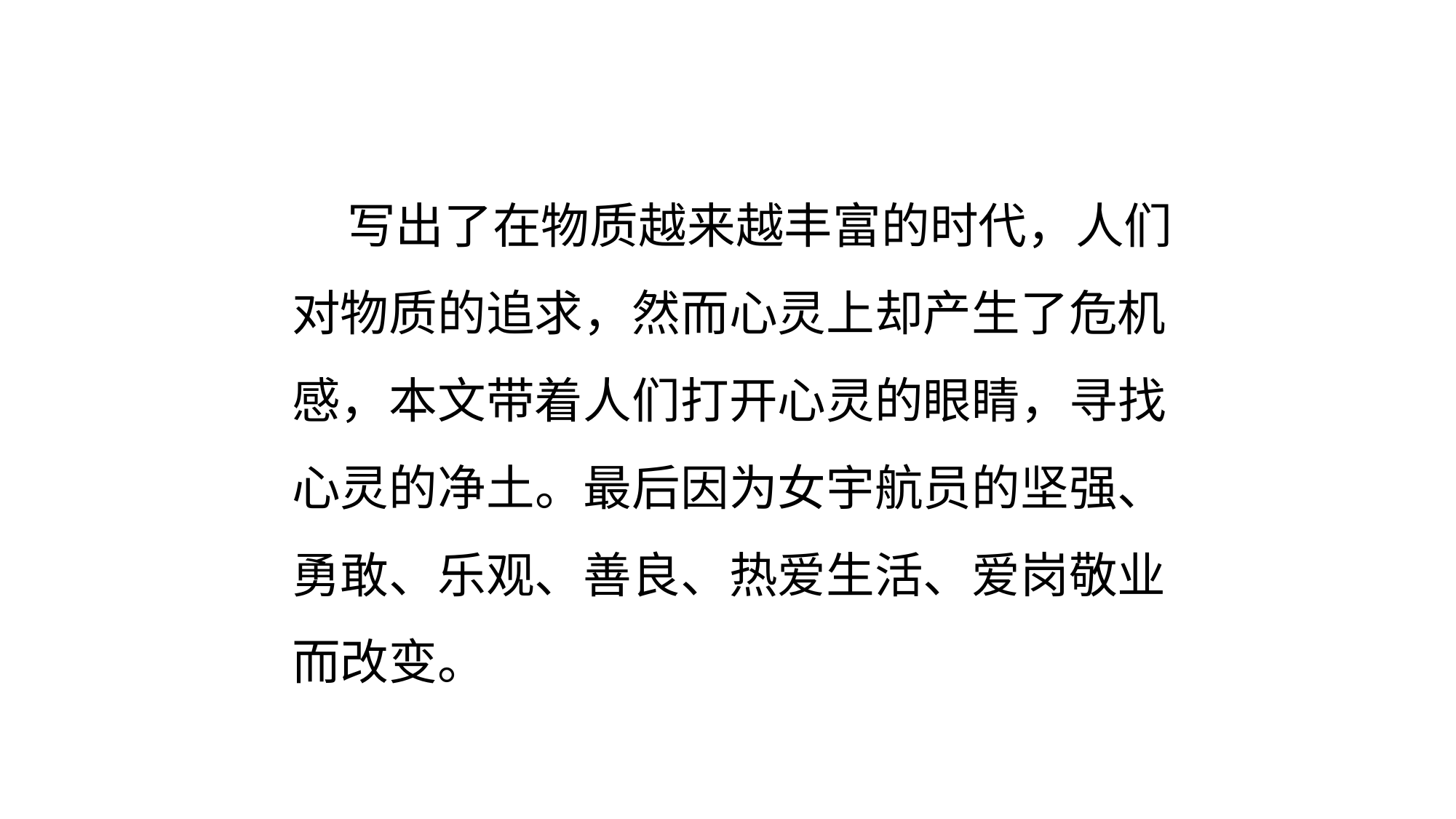

写出了在物质越来越丰富的时代，人们对物质的追求，然而心灵上却产生了危机感，本文带着人们打开心灵的眼睛，寻找心灵的净土。最后因为女宇航员的坚强、勇敢、乐观、善良、热爱生活、爱岗敬业而改变。